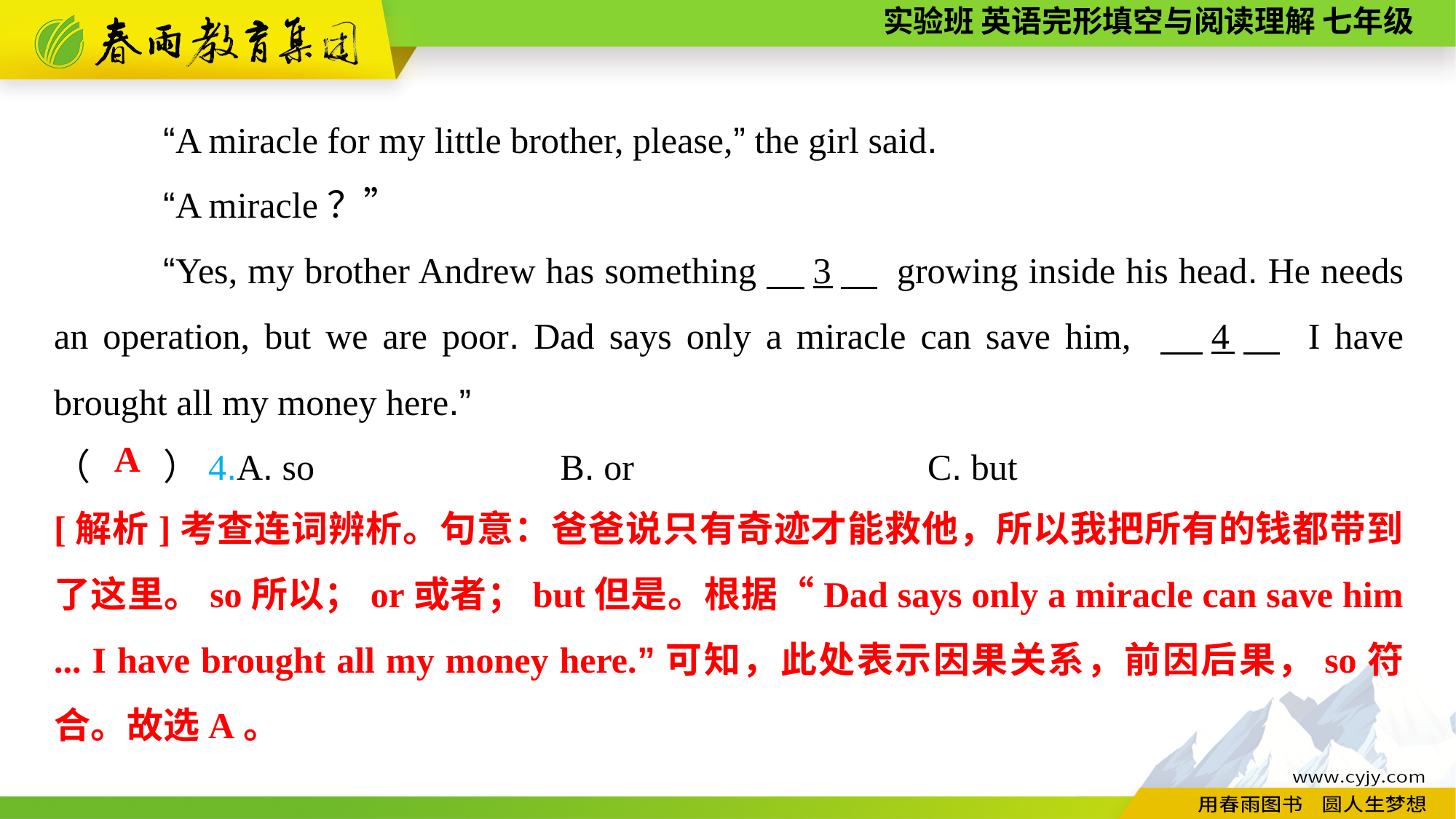

“A miracle for my little brother, please,” the girl said.
“A miracle？”
“Yes, my brother Andrew has something　3　 growing inside his head. He needs an operation, but we are poor. Dad says only a miracle can save him, 　4　 I have brought all my money here.”
（　　）4.A. so                           B. or			C. but
A
[解析]考查连词辨析。句意：爸爸说只有奇迹才能救他，所以我把所有的钱都带到了这里。so所以；or或者；but但是。根据“Dad says only a miracle can save him ... I have brought all my money here.”可知，此处表示因果关系，前因后果，so符合。故选A。